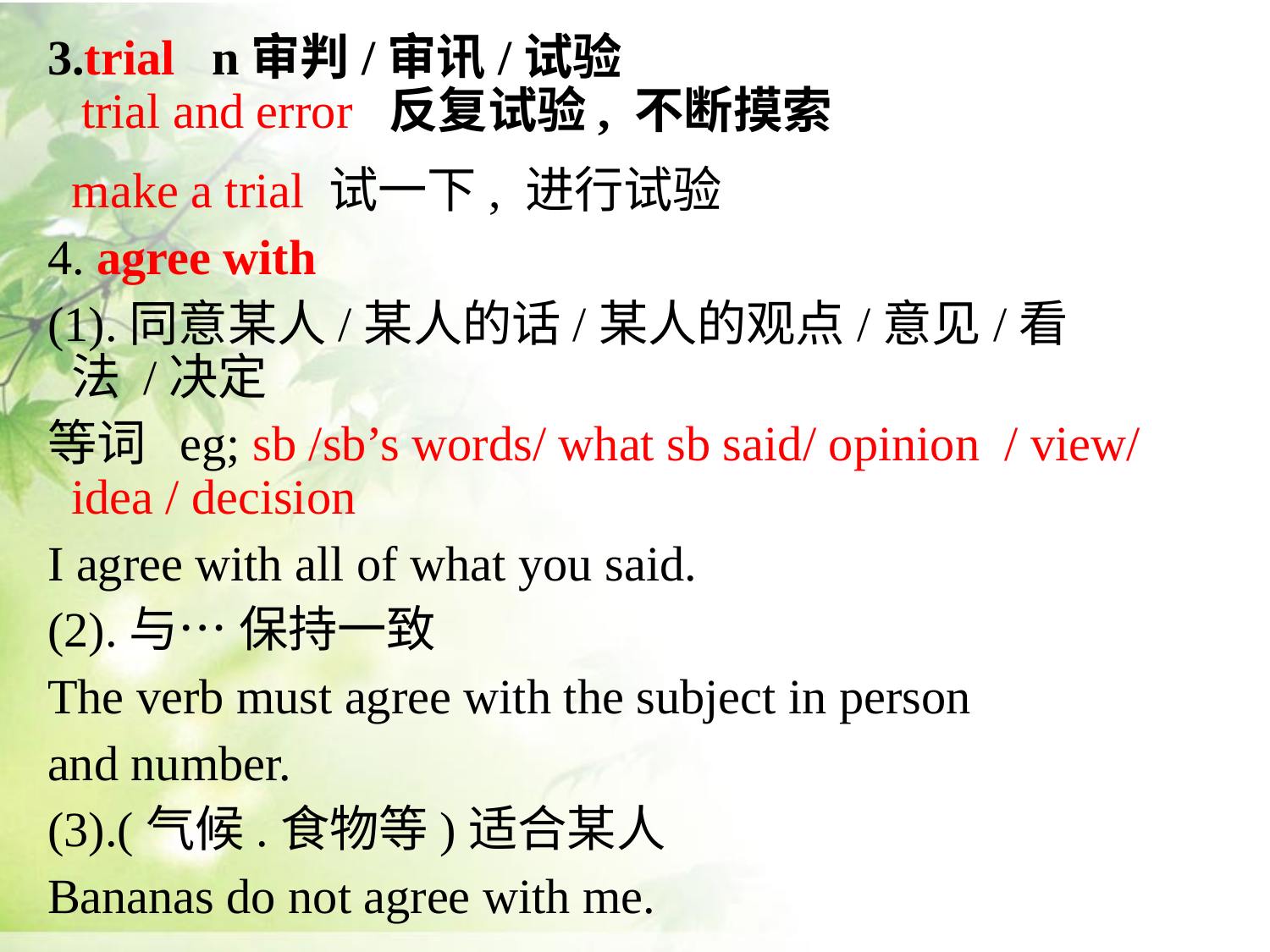

3.trial   n审判/审讯/试验
  trial and error  反复试验, 不断摸索
  make a trial 试一下, 进行试验
4. agree with
(1).同意某人/某人的话/某人的观点/意见/看法 /决定
等词  eg; sb /sb’s words/ what sb said/ opinion  / view/ idea / decision
I agree with all of what you said.
(2).与… 保持一致
The verb must agree with the subject in person
and number.
(3).(气候.食物等)适合某人
Bananas do not agree with me.